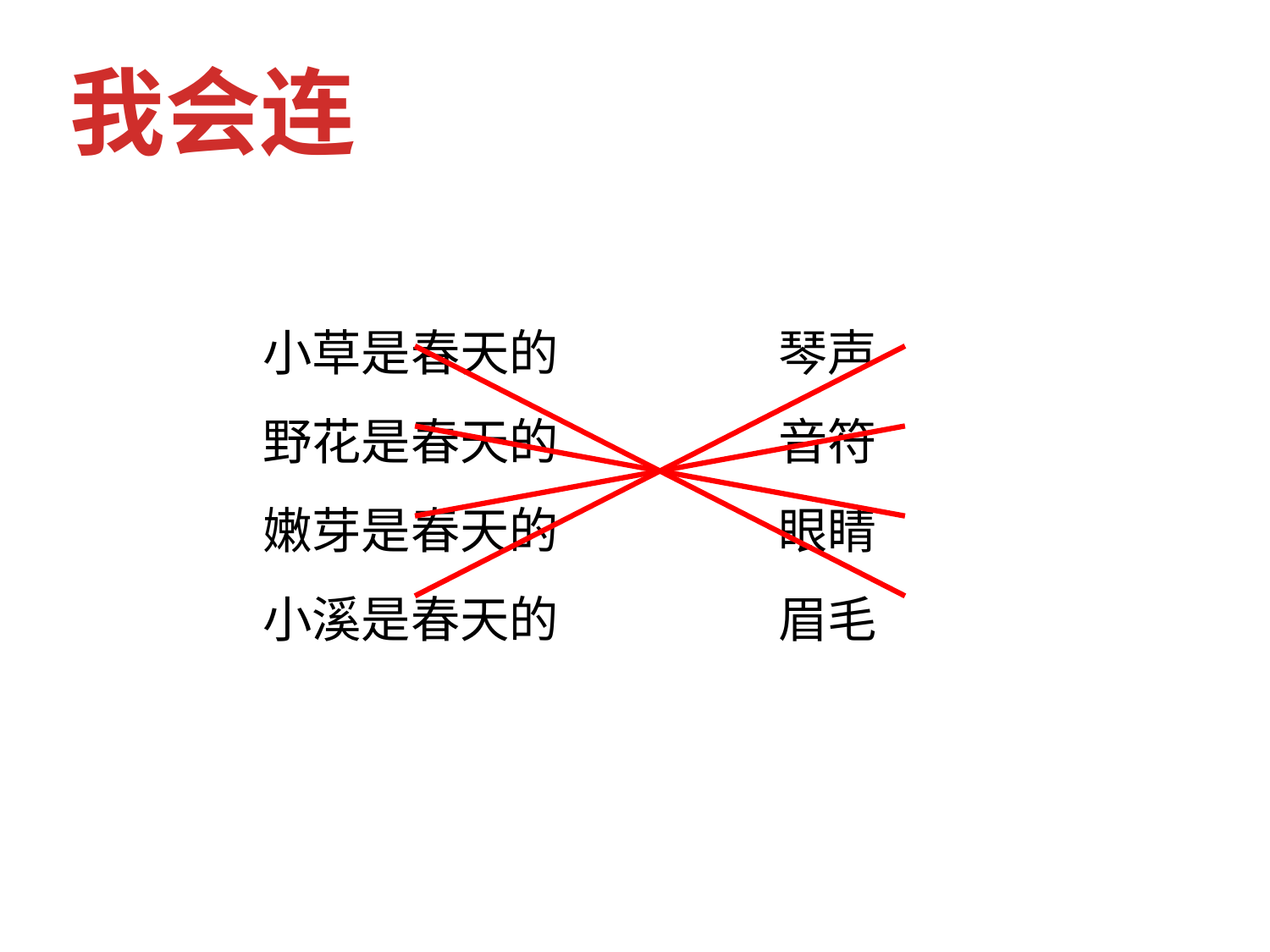

我会连
小草是春天的                    琴声
野花是春天的                    音符
嫩芽是春天的                    眼睛
小溪是春天的                    眉毛